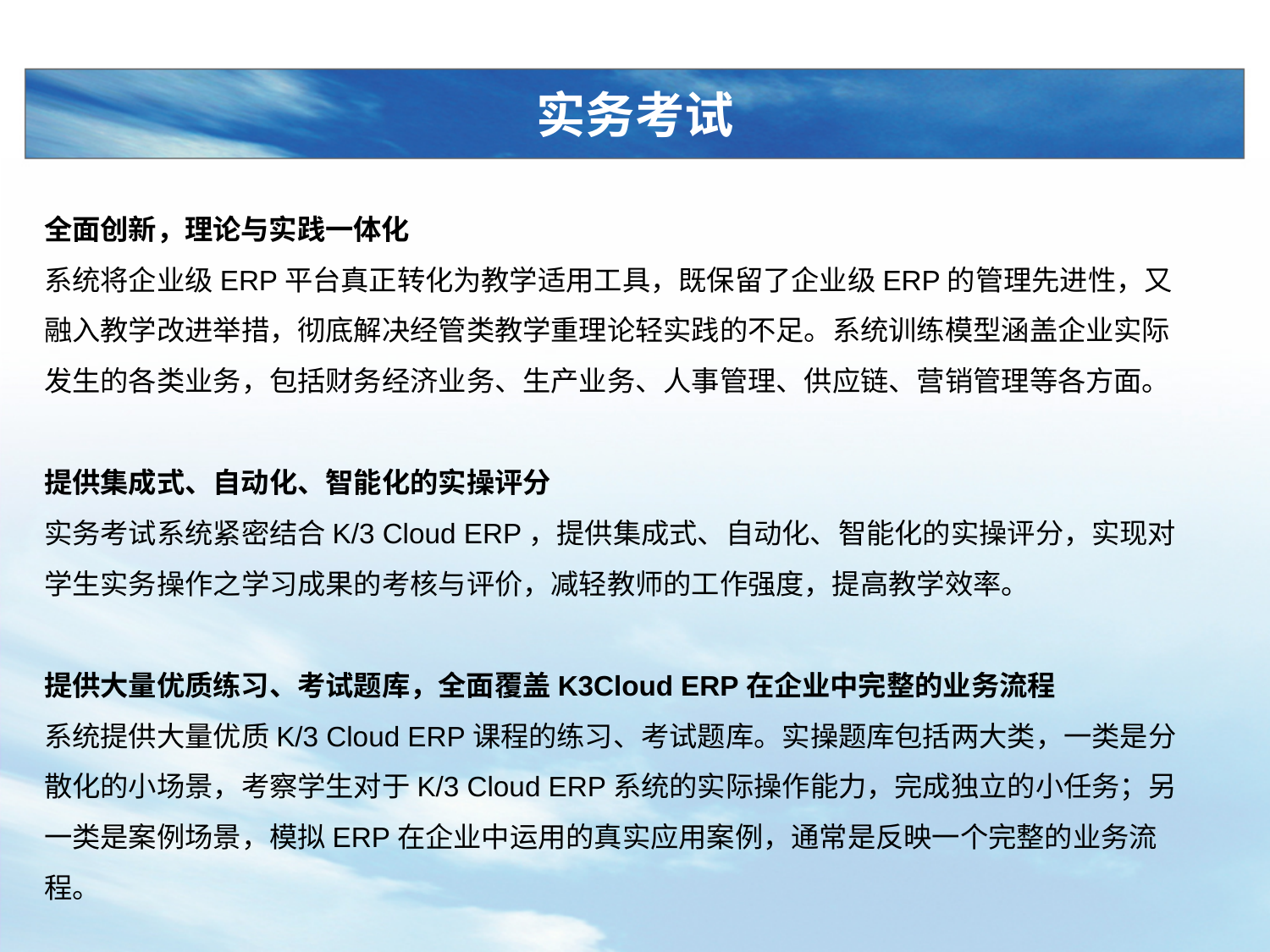

# 实务考试
全面创新，理论与实践一体化
系统将企业级ERP平台真正转化为教学适用工具，既保留了企业级ERP的管理先进性，又融入教学改进举措，彻底解决经管类教学重理论轻实践的不足。系统训练模型涵盖企业实际发生的各类业务，包括财务经济业务、生产业务、人事管理、供应链、营销管理等各方面。

提供集成式、自动化、智能化的实操评分
实务考试系统紧密结合K/3 Cloud ERP，提供集成式、自动化、智能化的实操评分，实现对学生实务操作之学习成果的考核与评价，减轻教师的工作强度，提高教学效率。

提供大量优质练习、考试题库，全面覆盖K3Cloud ERP在企业中完整的业务流程
系统提供大量优质K/3 Cloud ERP课程的练习、考试题库。实操题库包括两大类，一类是分散化的小场景，考察学生对于K/3 Cloud ERP系统的实际操作能力，完成独立的小任务；另一类是案例场景，模拟ERP在企业中运用的真实应用案例，通常是反映一个完整的业务流程。